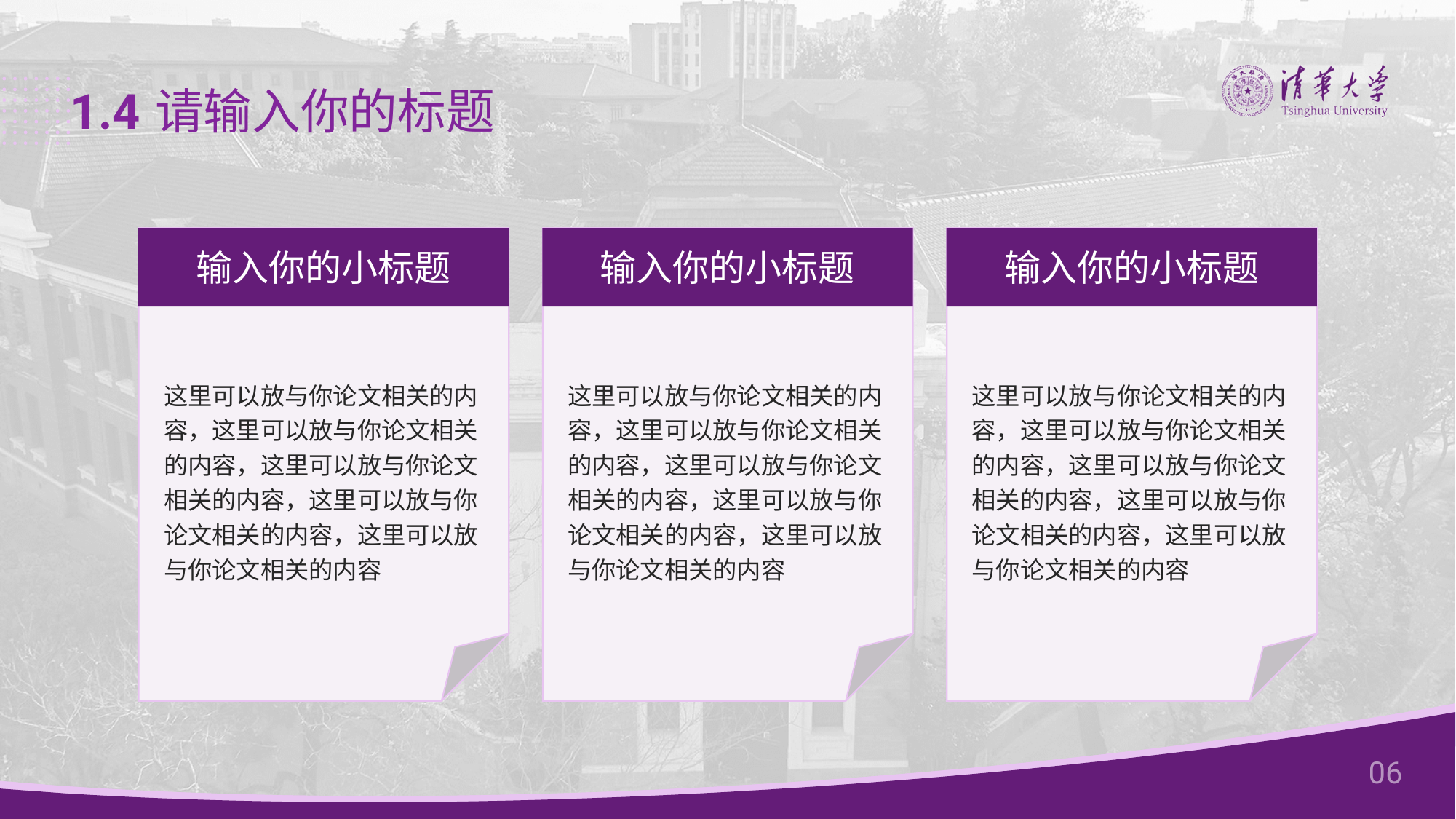

1.4
请输入你的标题

输入你的小标题
输入你的小标题
输入你的小标题
这里可以放与你论文相关的内容，这里可以放与你论文相关的内容，这里可以放与你论文相关的内容，这里可以放与你论文相关的内容，这里可以放与你论文相关的内容
这里可以放与你论文相关的内容，这里可以放与你论文相关的内容，这里可以放与你论文相关的内容，这里可以放与你论文相关的内容，这里可以放与你论文相关的内容
这里可以放与你论文相关的内容，这里可以放与你论文相关的内容，这里可以放与你论文相关的内容，这里可以放与你论文相关的内容，这里可以放与你论文相关的内容

06